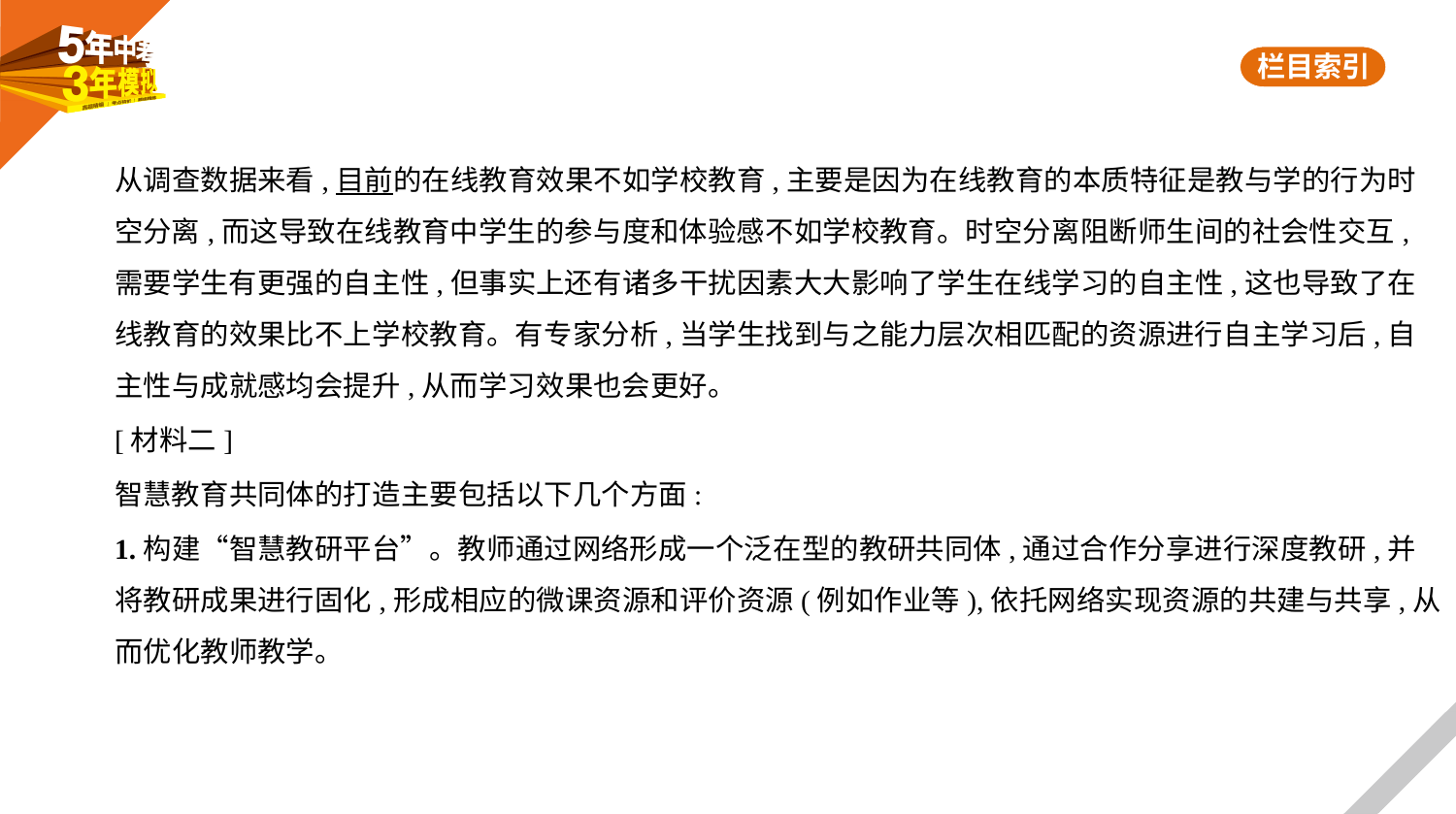

从调查数据来看,目前的在线教育效果不如学校教育,主要是因为在线教育的本质特征是教与学的行为时
空分离,而这导致在线教育中学生的参与度和体验感不如学校教育。时空分离阻断师生间的社会性交互,
需要学生有更强的自主性,但事实上还有诸多干扰因素大大影响了学生在线学习的自主性,这也导致了在
线教育的效果比不上学校教育。有专家分析,当学生找到与之能力层次相匹配的资源进行自主学习后,自
主性与成就感均会提升,从而学习效果也会更好。
[材料二]
智慧教育共同体的打造主要包括以下几个方面:
1.构建“智慧教研平台”。教师通过网络形成一个泛在型的教研共同体,通过合作分享进行深度教研,并
将教研成果进行固化,形成相应的微课资源和评价资源(例如作业等),依托网络实现资源的共建与共享,从
而优化教师教学。